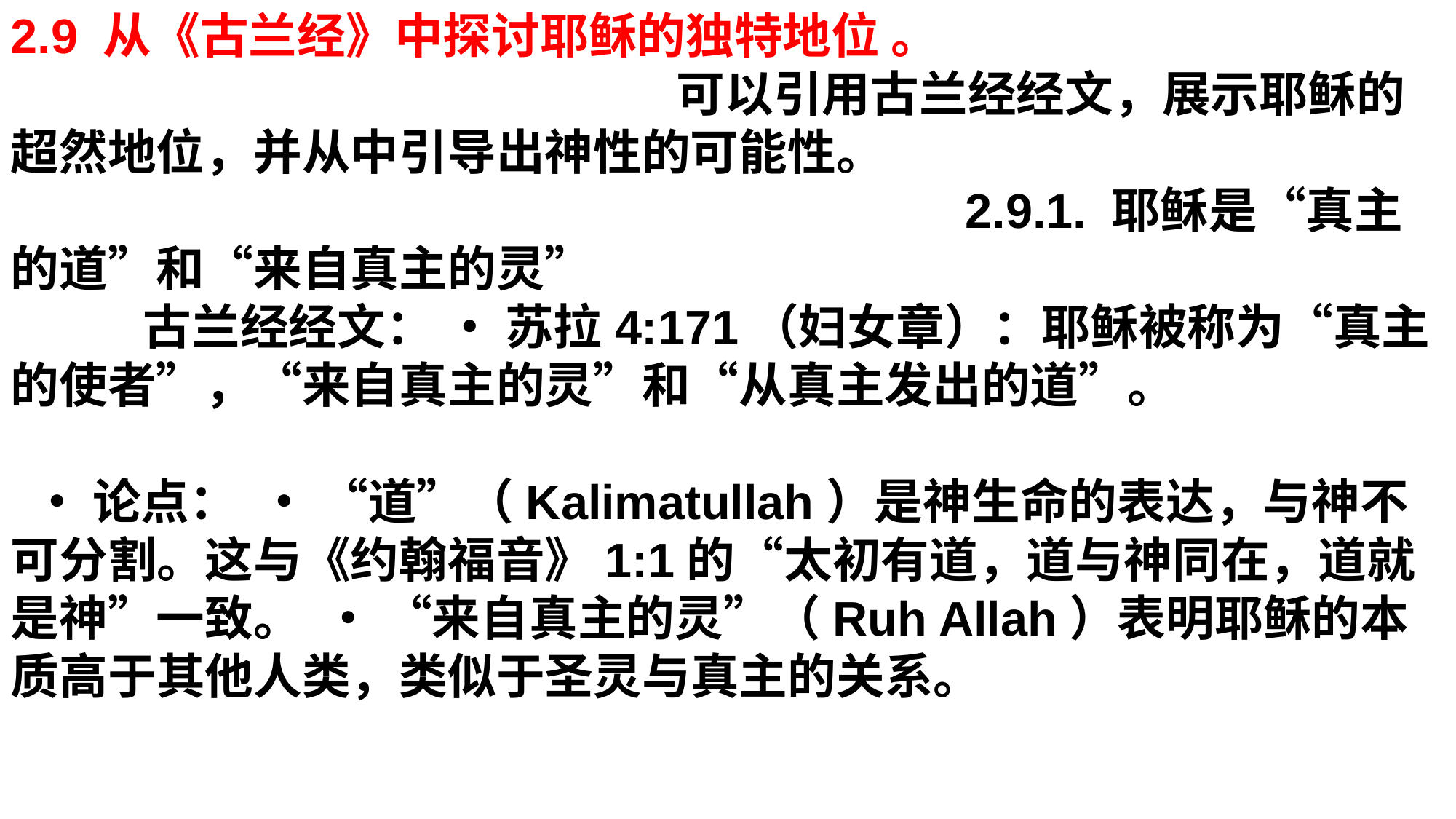

2.9 从《古兰经》中探讨耶稣的独特地位 。                                                                                                          可以引用古兰经经文，展示耶稣的超然地位，并从中引导出神性的可能性。                                                                                                                                        2.9.1. 耶稣是“真主的道”和“来自真主的灵”                                                                                         古兰经经文： • 苏拉4:171（妇女章）：耶稣被称为“真主的使者”，“来自真主的灵”和“从真主发出的道”。                                                                                                                                                             • 论点：  • “道”（Kalimatullah）是神生命的表达，与神不可分割。这与《约翰福音》1:1的“太初有道，道与神同在，道就是神”一致。  • “来自真主的灵”（Ruh Allah）表明耶稣的本质高于其他人类，类似于圣灵与真主的关系。